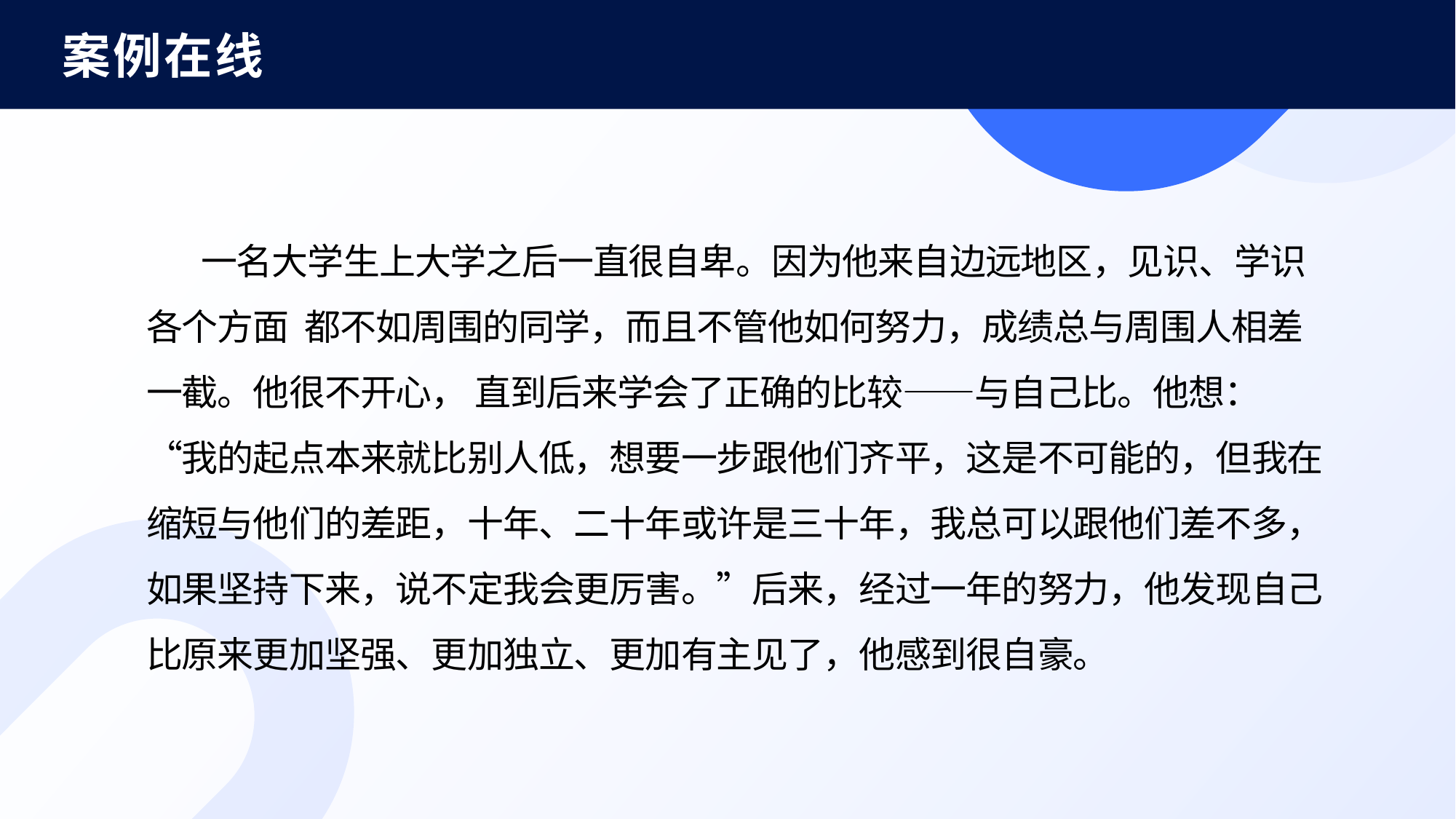

案例在线
一名大学生上大学之后一直很自卑。因为他来自边远地区，见识、学识各个方面  都不如周围的同学，而且不管他如何努力，成绩总与周围人相差一截。他很不开心， 直到后来学会了正确的比较——与自己比。他想：“我的起点本来就比别人低，想要一步跟他们齐平，这是不可能的，但我在缩短与他们的差距，十年、二十年或许是三十年，我总可以跟他们差不多，如果坚持下来，说不定我会更厉害。”后来，经过一年的努力，他发现自己比原来更加坚强、更加独立、更加有主见了，他感到很自豪。